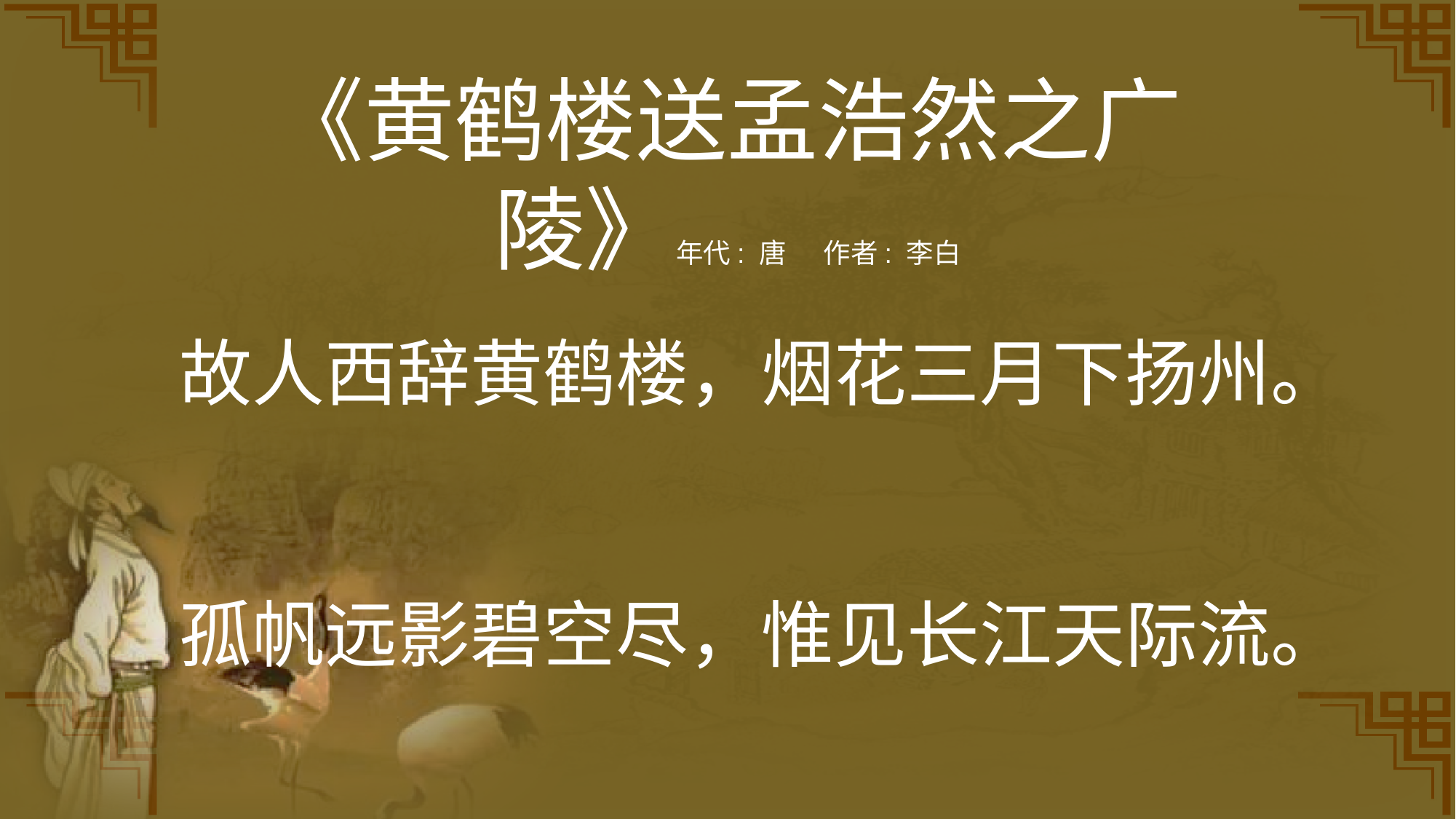

《黄鹤楼送孟浩然之广陵》年代: 唐      作者: 李白
故人西辞黄鹤楼，烟花三月下扬州。
孤帆远影碧空尽，惟见长江天际流。
.